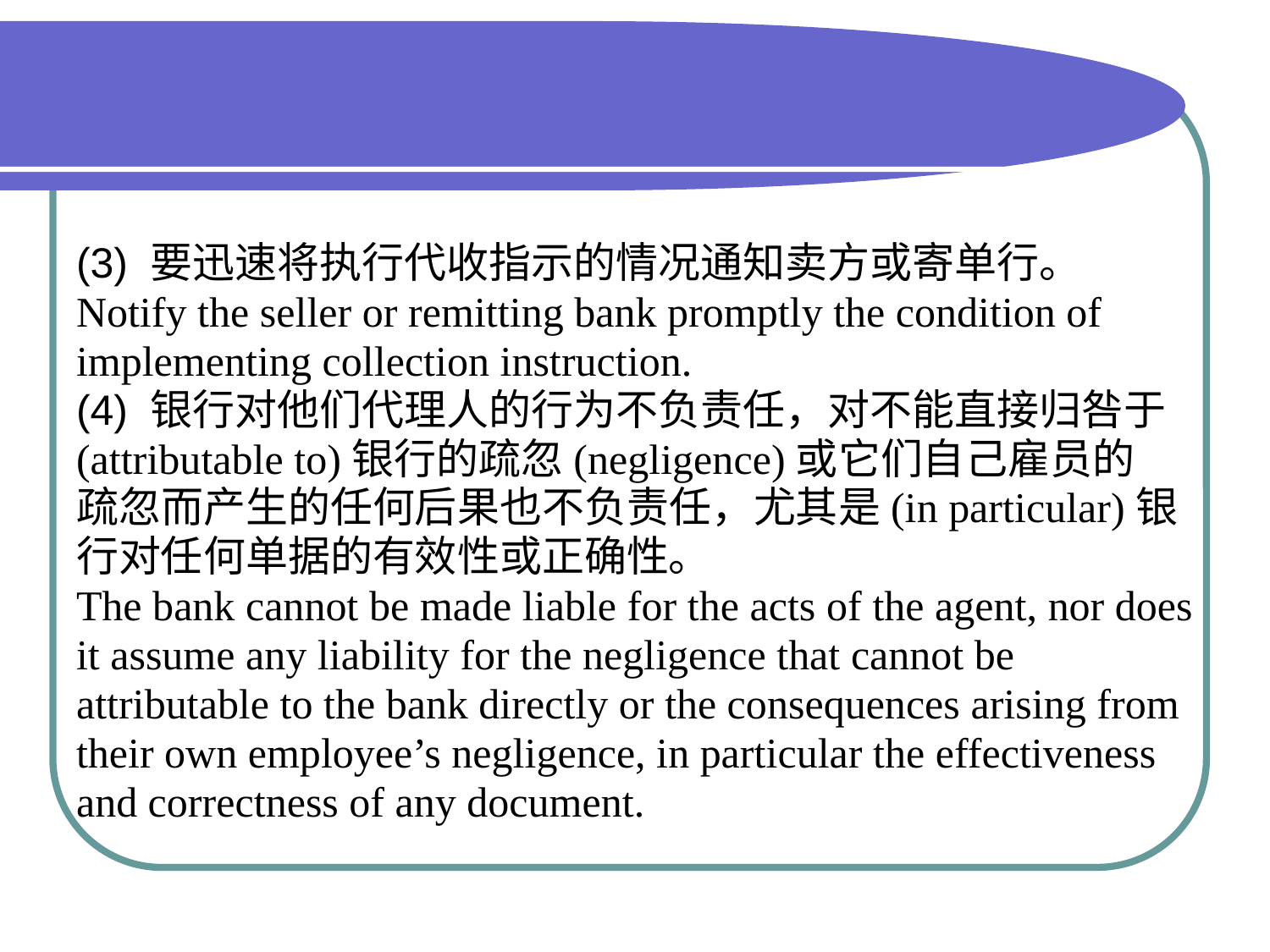

#

(3) 要迅速将执行代收指示的情况通知卖方或寄单行。
Notify the seller or remitting bank promptly the condition of
implementing collection instruction.
(4) 银行对他们代理人的行为不负责任，对不能直接归咎于
(attributable to)银行的疏忽(negligence)或它们自己雇员的
疏忽而产生的任何后果也不负责任，尤其是(in particular)银
行对任何单据的有效性或正确性。
The bank cannot be made liable for the acts of the agent, nor does
it assume any liability for the negligence that cannot be
attributable to the bank directly or the consequences arising from
their own employee’s negligence, in particular the effectiveness
and correctness of any document.